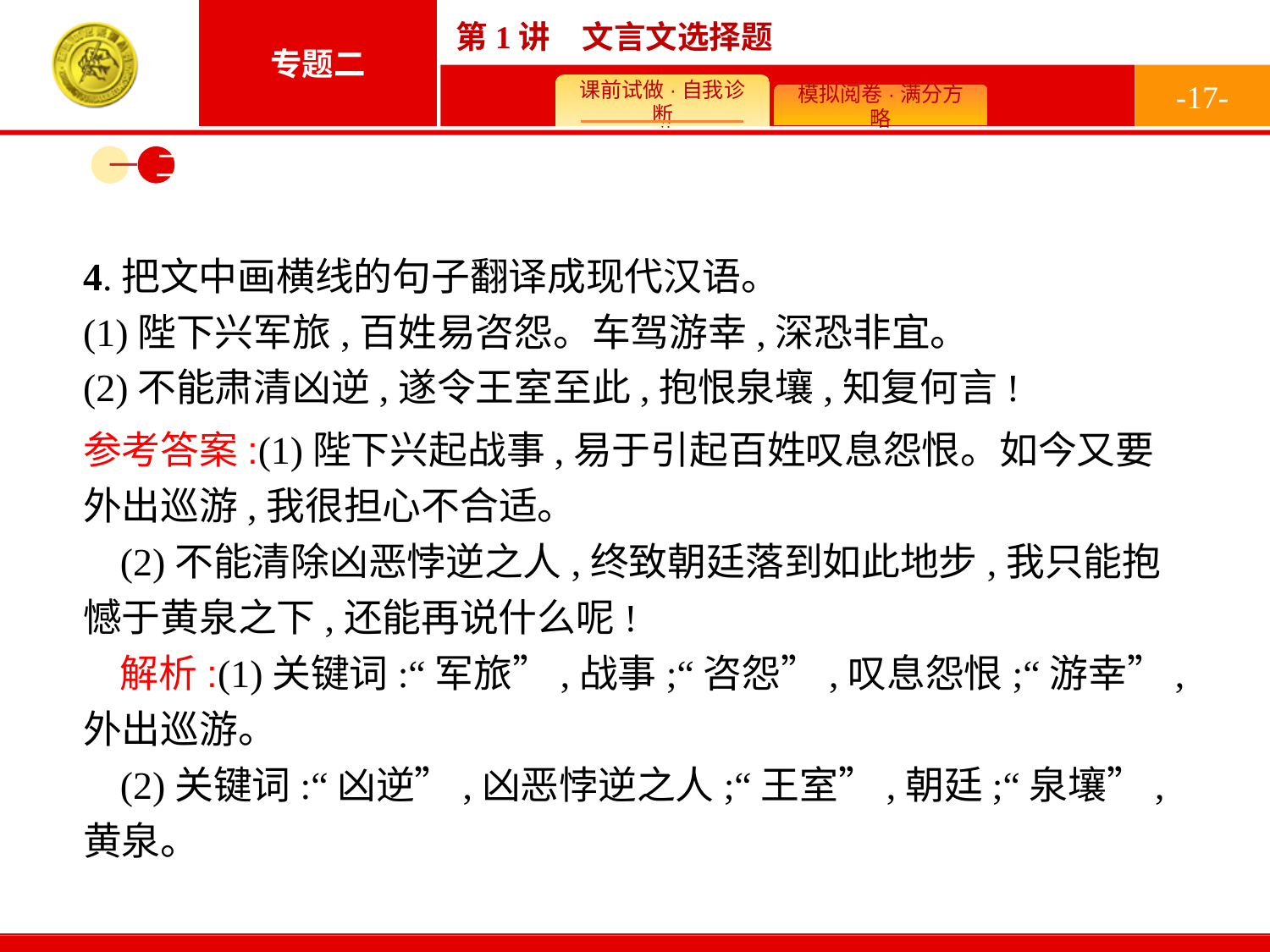

-17-
一
二
4.把文中画横线的句子翻译成现代汉语。
(1)陛下兴军旅,百姓易咨怨。车驾游幸,深恐非宜。
(2)不能肃清凶逆,遂令王室至此,抱恨泉壤,知复何言!
参考答案:(1)陛下兴起战事,易于引起百姓叹息怨恨。如今又要外出巡游,我很担心不合适。
(2)不能清除凶恶悖逆之人,终致朝廷落到如此地步,我只能抱憾于黄泉之下,还能再说什么呢!
解析:(1)关键词:“军旅”,战事;“咨怨”,叹息怨恨;“游幸”,外出巡游。
(2)关键词:“凶逆”,凶恶悖逆之人;“王室”,朝廷;“泉壤”,黄泉。